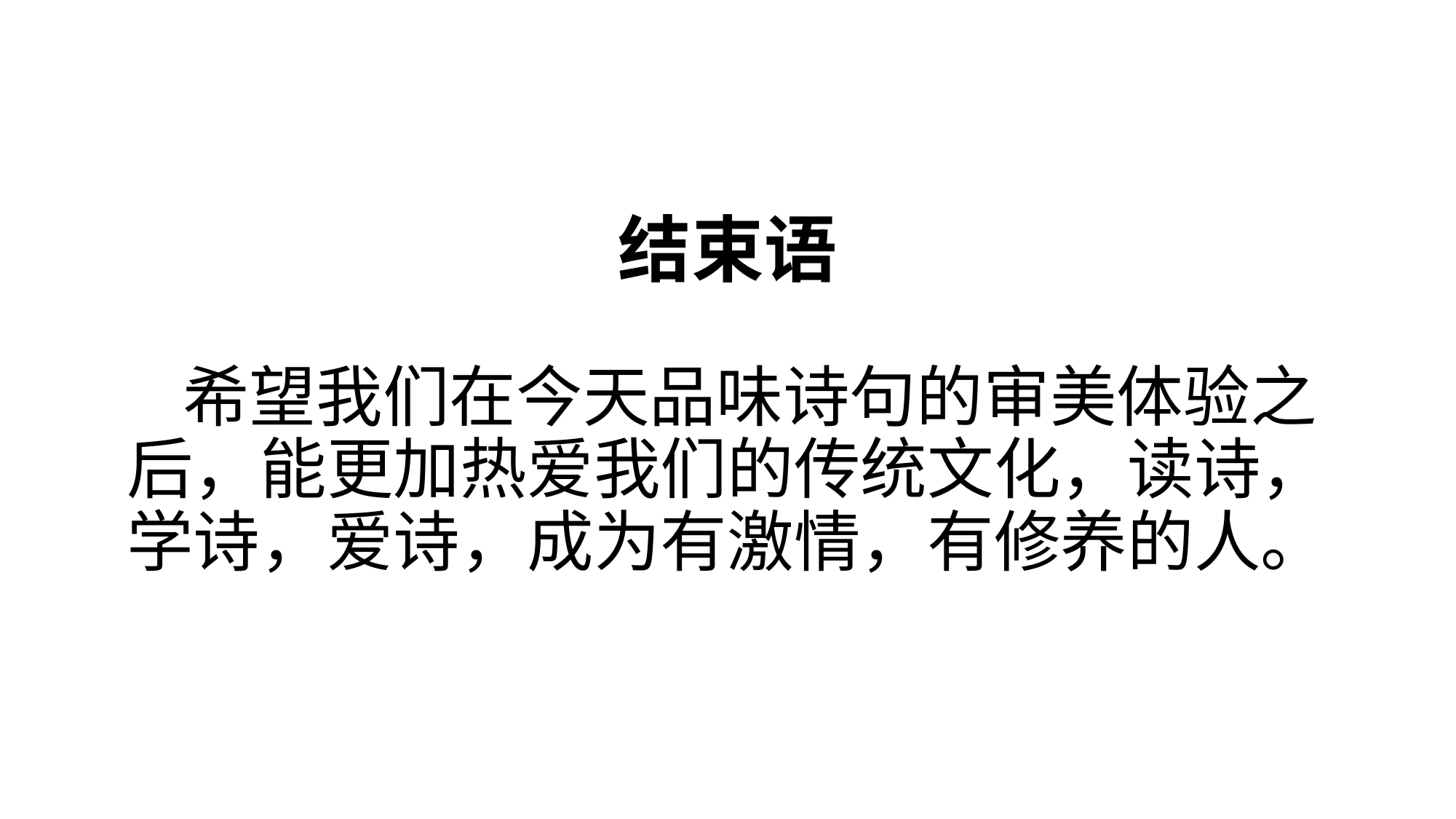

# 结束语 希望我们在今天品味诗句的审美体验之后，能更加热爱我们的传统文化，读诗，学诗，爱诗，成为有激情，有修养的人。